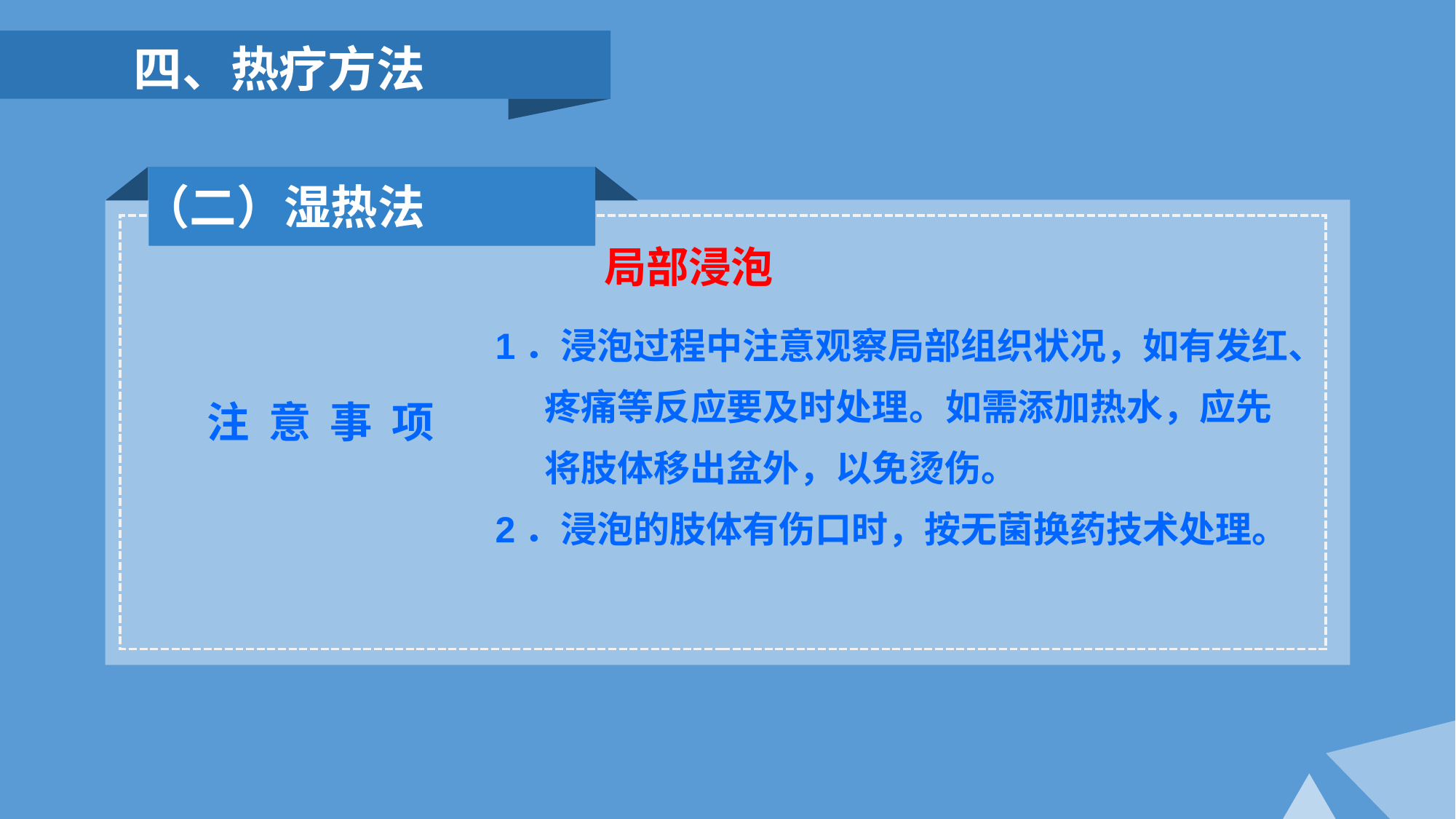

四、热疗方法

       （二）湿热法

局部浸泡
1．浸泡过程中注意观察局部组织状况，如有发红、
     疼痛等反应要及时处理。如需添加热水，应先
     将肢体移出盆外，以免烫伤。
2．浸泡的肢体有伤口时，按无菌换药技术处理。
   注  意  事  项